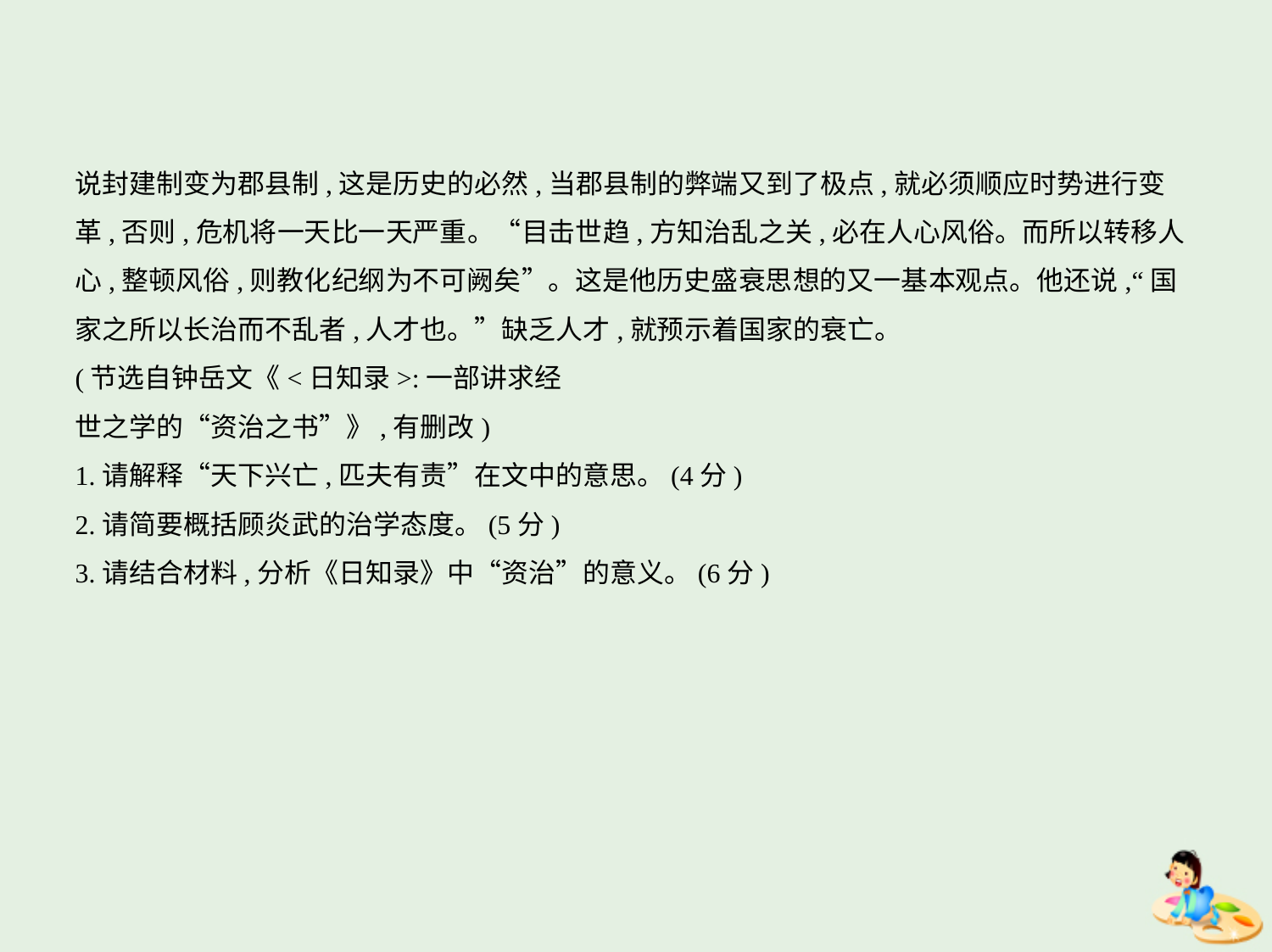

说封建制变为郡县制,这是历史的必然,当郡县制的弊端又到了极点,就必须顺应时势进行变
革,否则,危机将一天比一天严重。“目击世趋,方知治乱之关,必在人心风俗。而所以转移人
心,整顿风俗,则教化纪纲为不可阙矣”。这是他历史盛衰思想的又一基本观点。他还说,“国
家之所以长治而不乱者,人才也。”缺乏人才,就预示着国家的衰亡。
(节选自钟岳文《<日知录>:一部讲求经
世之学的“资治之书”》,有删改)
1.请解释“天下兴亡,匹夫有责”在文中的意思。(4分)
2.请简要概括顾炎武的治学态度。(5分)
3.请结合材料,分析《日知录》中“资治”的意义。(6分)